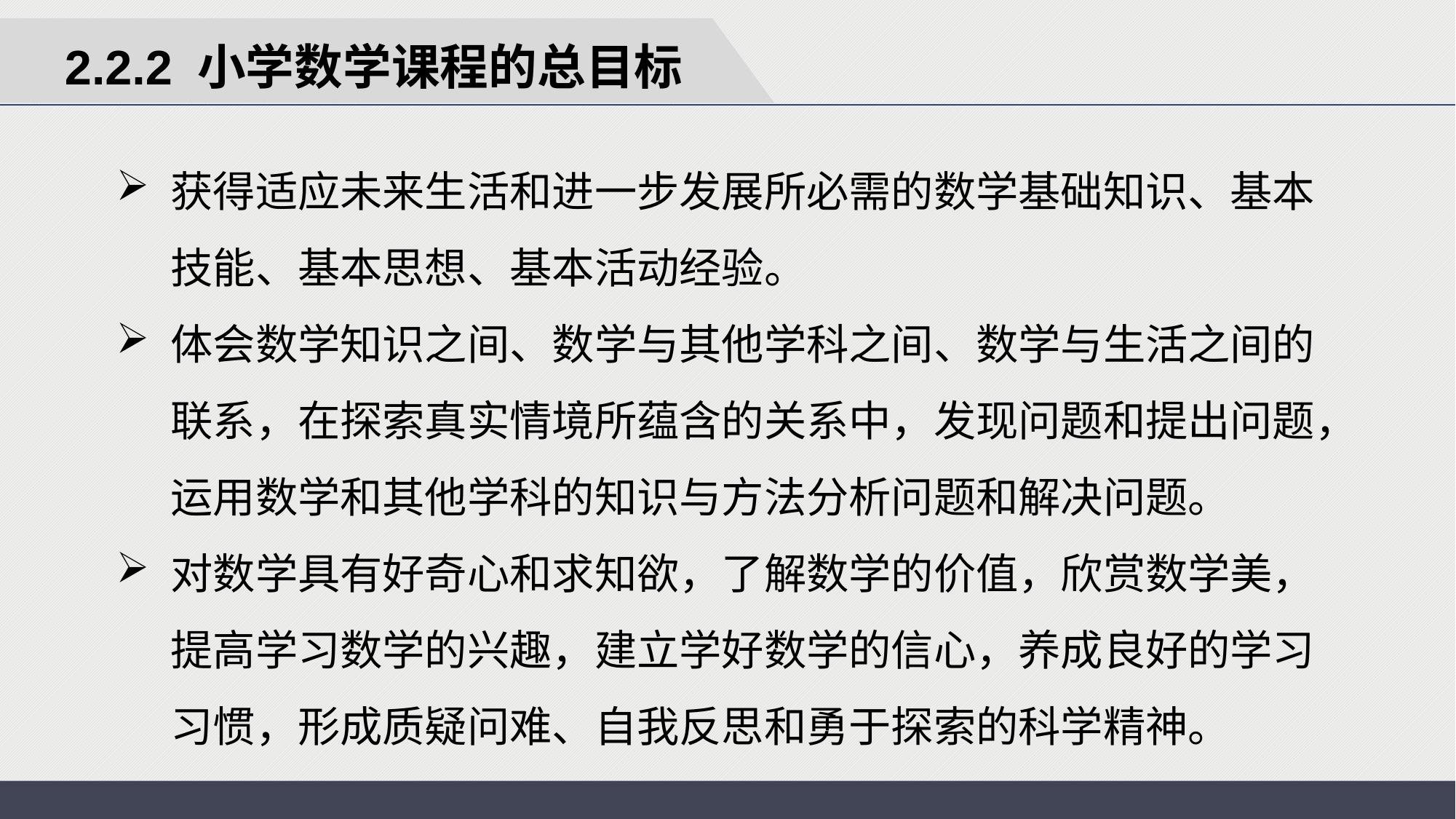

2.2.2 小学数学课程的总目标
获得适应未来生活和进一步发展所必需的数学基础知识、基本技能、基本思想、基本活动经验。
体会数学知识之间、数学与其他学科之间、数学与生活之间的联系，在探索真实情境所蕴含的关系中，发现问题和提出问题，运用数学和其他学科的知识与方法分析问题和解决问题。
对数学具有好奇心和求知欲，了解数学的价值，欣赏数学美，提高学习数学的兴趣，建立学好数学的信心，养成良好的学习习惯，形成质疑问难、自我反思和勇于探索的科学精神。